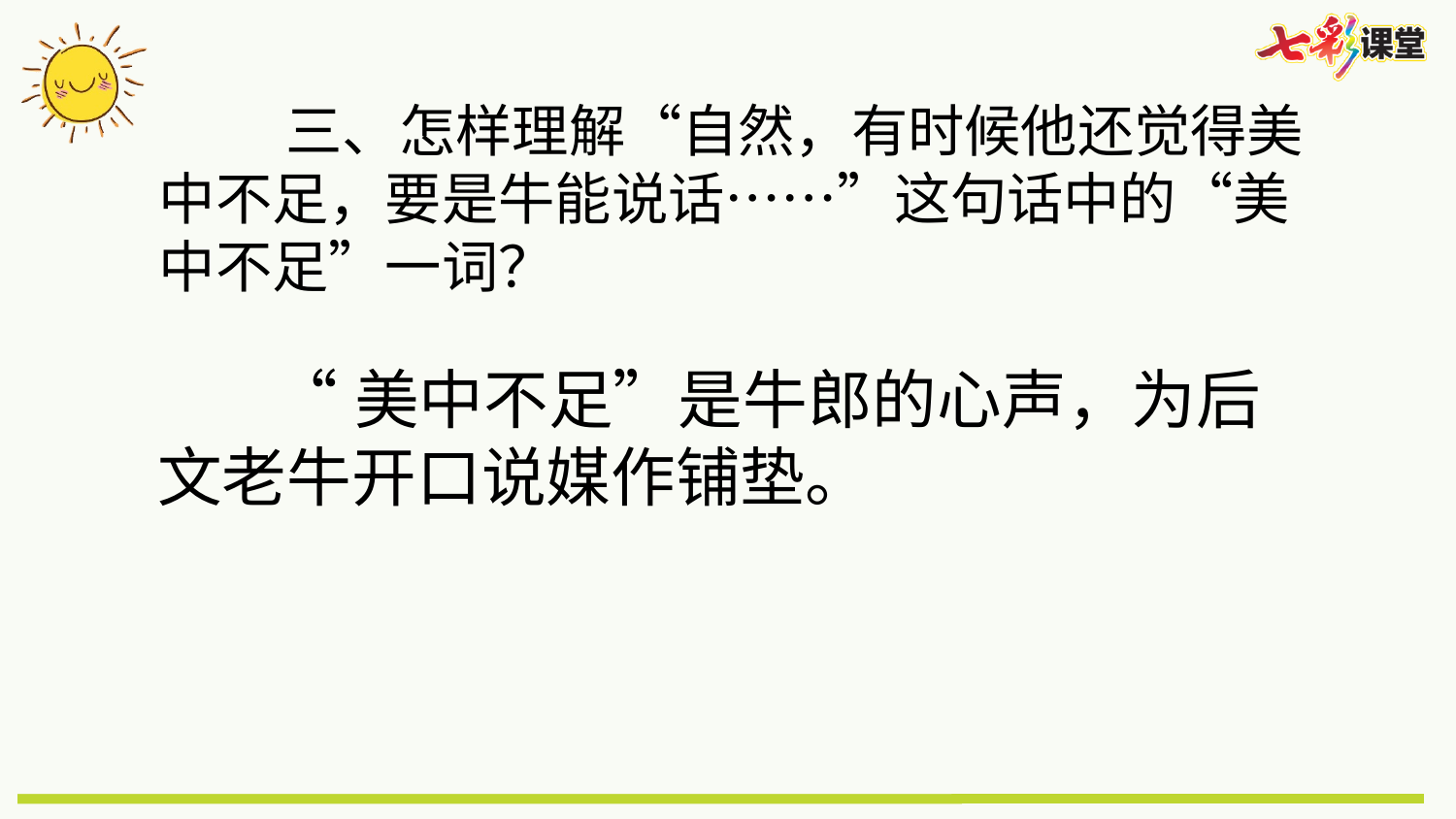

三、怎样理解“自然，有时候他还觉得美中不足，要是牛能说话……”这句话中的“美中不足”一词？
        “美中不足”是牛郎的心声，为后文老牛开口说媒作铺垫。